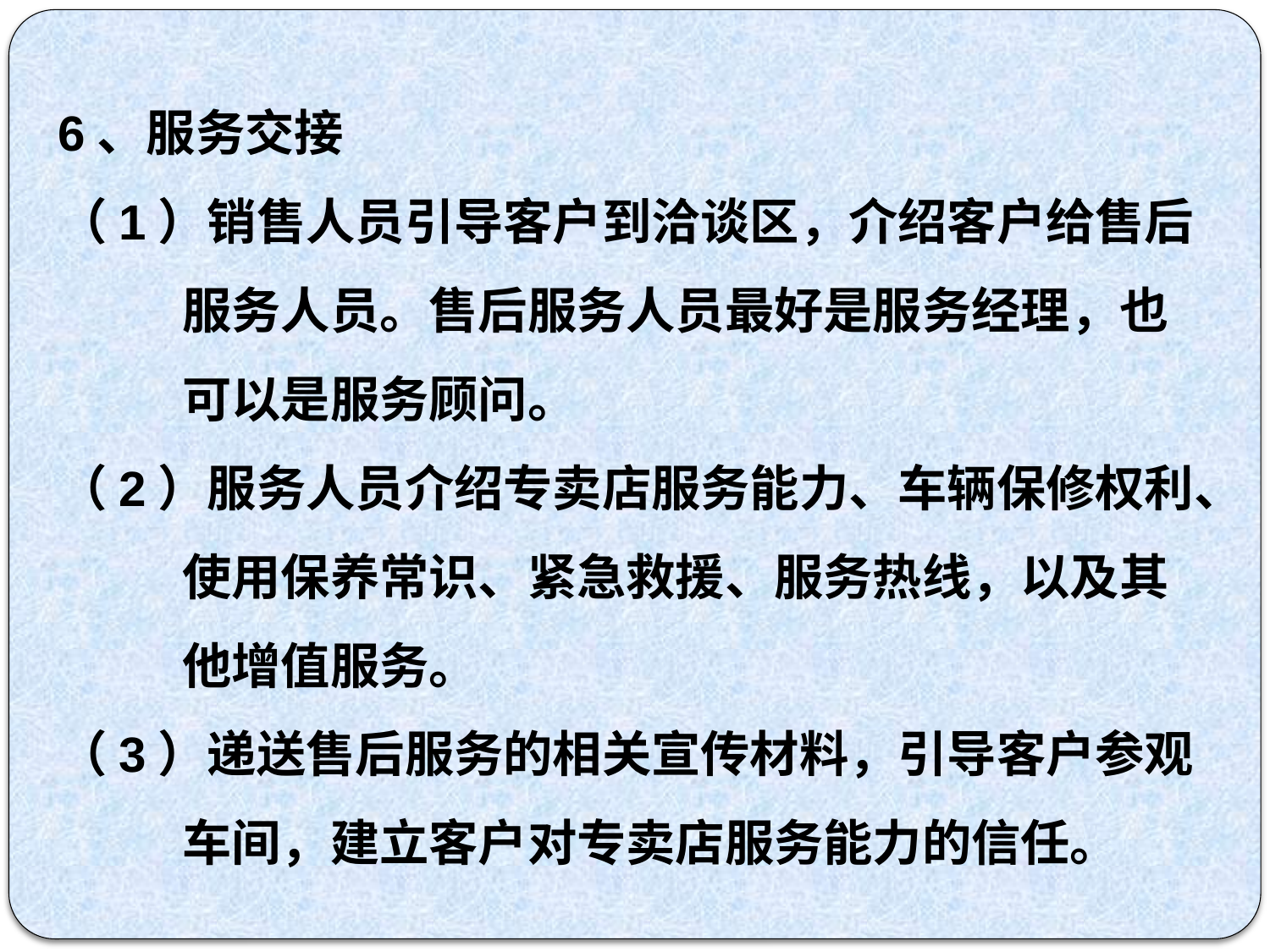

6、服务交接
（1）销售人员引导客户到洽谈区，介绍客户给售后服务人员。售后服务人员最好是服务经理，也可以是服务顾问。
（2）服务人员介绍专卖店服务能力、车辆保修权利、使用保养常识、紧急救援、服务热线，以及其他增值服务。
（3）递送售后服务的相关宣传材料，引导客户参观车间，建立客户对专卖店服务能力的信任。